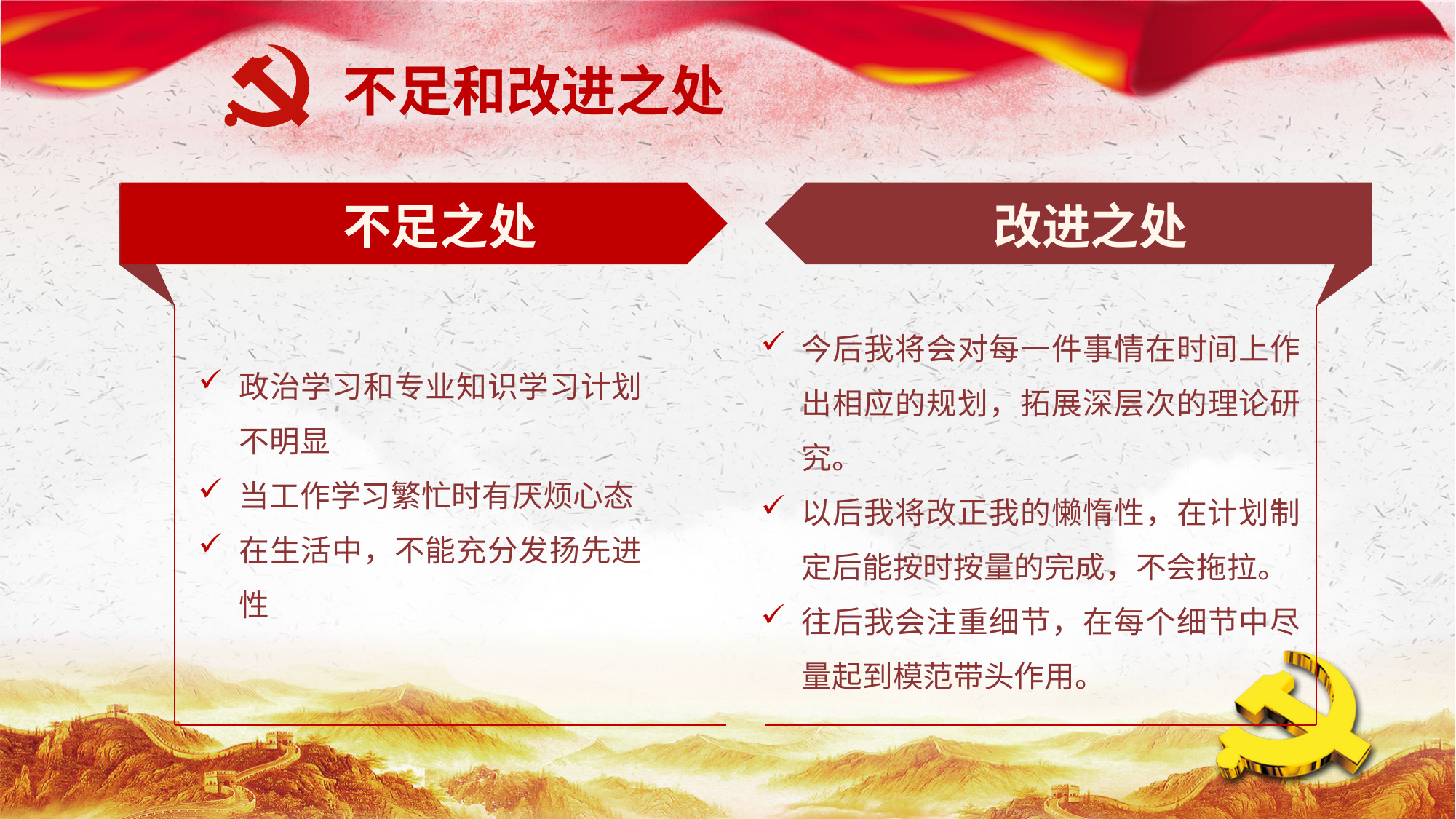

不足和改进之处

不足之处

改进之处

今后我将会对每一件事情在时间上作出相应的规划，拓展深层次的理论研究。
以后我将改正我的懒惰性，在计划制定后能按时按量的完成，不会拖拉。
往后我会注重细节，在每个细节中尽量起到模范带头作用。
政治学习和专业知识学习计划不明显
当工作学习繁忙时有厌烦心态
在生活中，不能充分发扬先进性